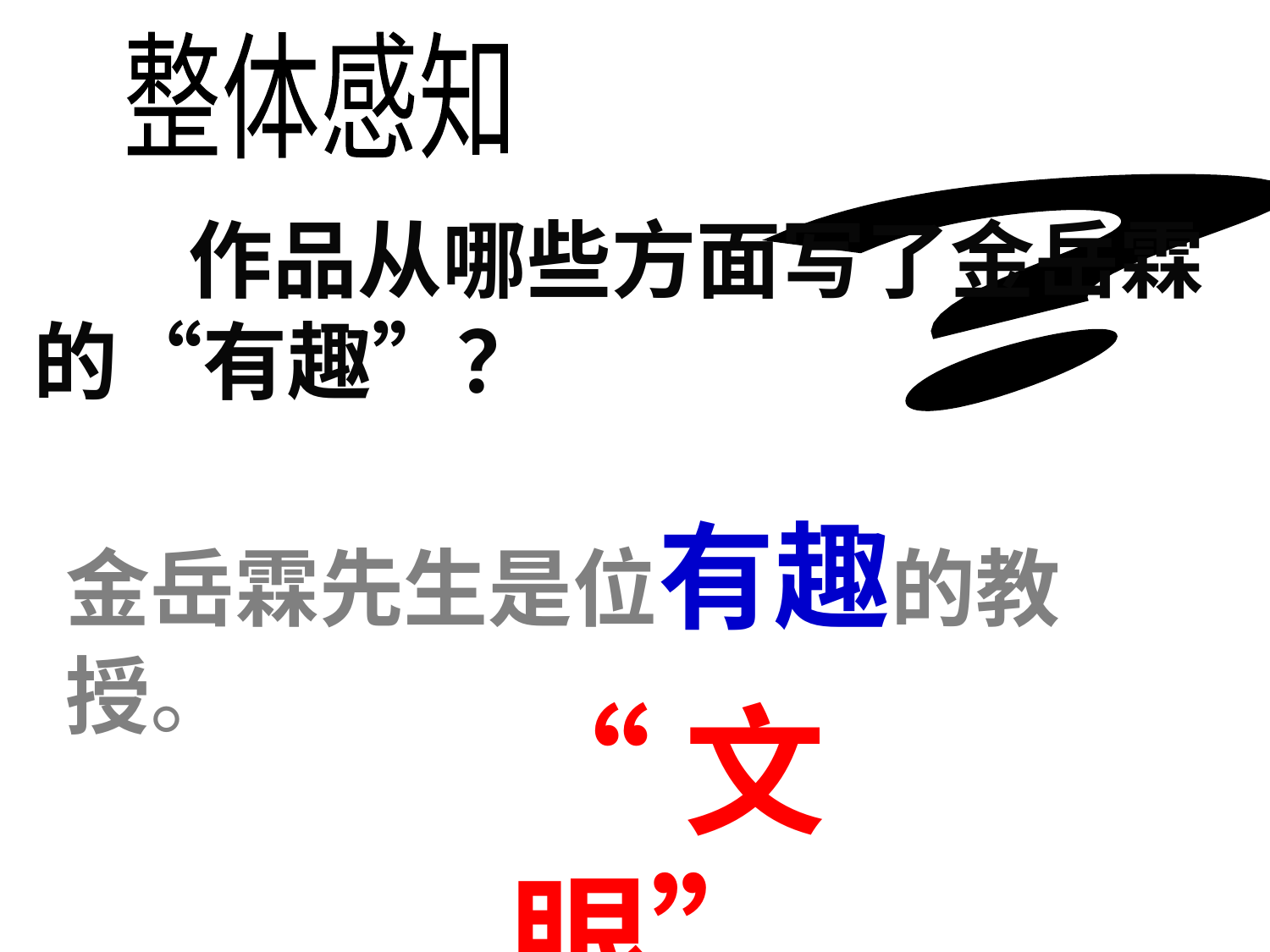

整体感知

？
       作品从哪些方面写了金岳霖的“有趣”？

金岳霖先生是位有趣的教授。

“文眼”